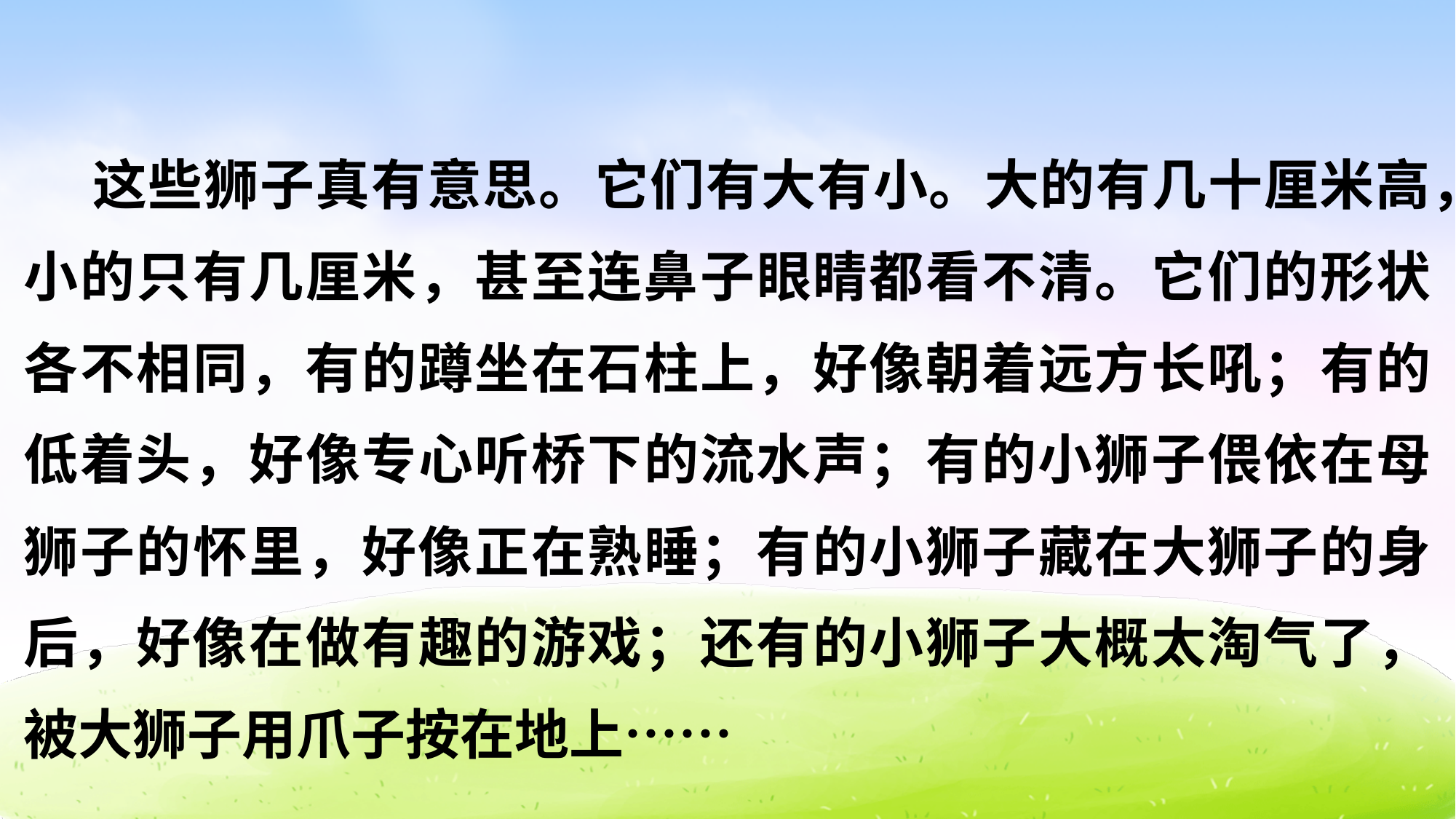

这些狮子真有意思。它们有大有小。大的有几十厘米高，小的只有几厘米，甚至连鼻子眼睛都看不清。它们的形状各不相同，有的蹲坐在石柱上，好像朝着远方长吼；有的低着头，好像专心听桥下的流水声；有的小狮子偎依在母狮子的怀里，好像正在熟睡；有的小狮子藏在大狮子的身后，好像在做有趣的游戏；还有的小狮子大概太淘气了，被大狮子用爪子按在地上……